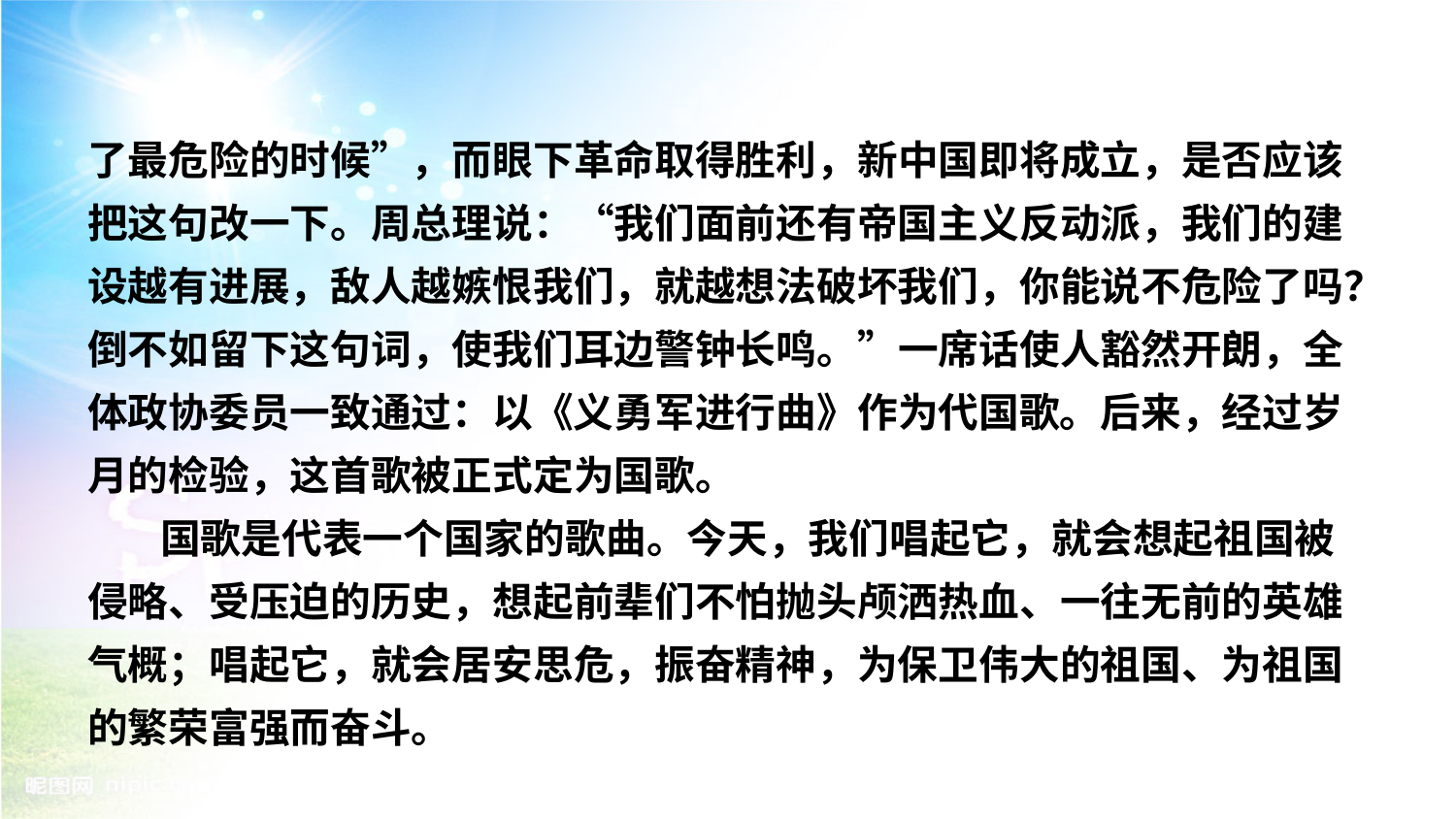

了最危险的时候”，而眼下革命取得胜利，新中国即将成立，是否应该把这句改一下。周总理说：“我们面前还有帝国主义反动派，我们的建设越有进展，敌人越嫉恨我们，就越想法破坏我们，你能说不危险了吗？倒不如留下这句词，使我们耳边警钟长鸣。”一席话使人豁然开朗，全体政协委员一致通过：以《义勇军进行曲》作为代国歌。后来，经过岁月的检验，这首歌被正式定为国歌。
国歌是代表一个国家的歌曲。今天，我们唱起它，就会想起祖国被侵略、受压迫的历史，想起前辈们不怕抛头颅洒热血、一往无前的英雄气概；唱起它，就会居安思危，振奋精神，为保卫伟大的祖国、为祖国的繁荣富强而奋斗。